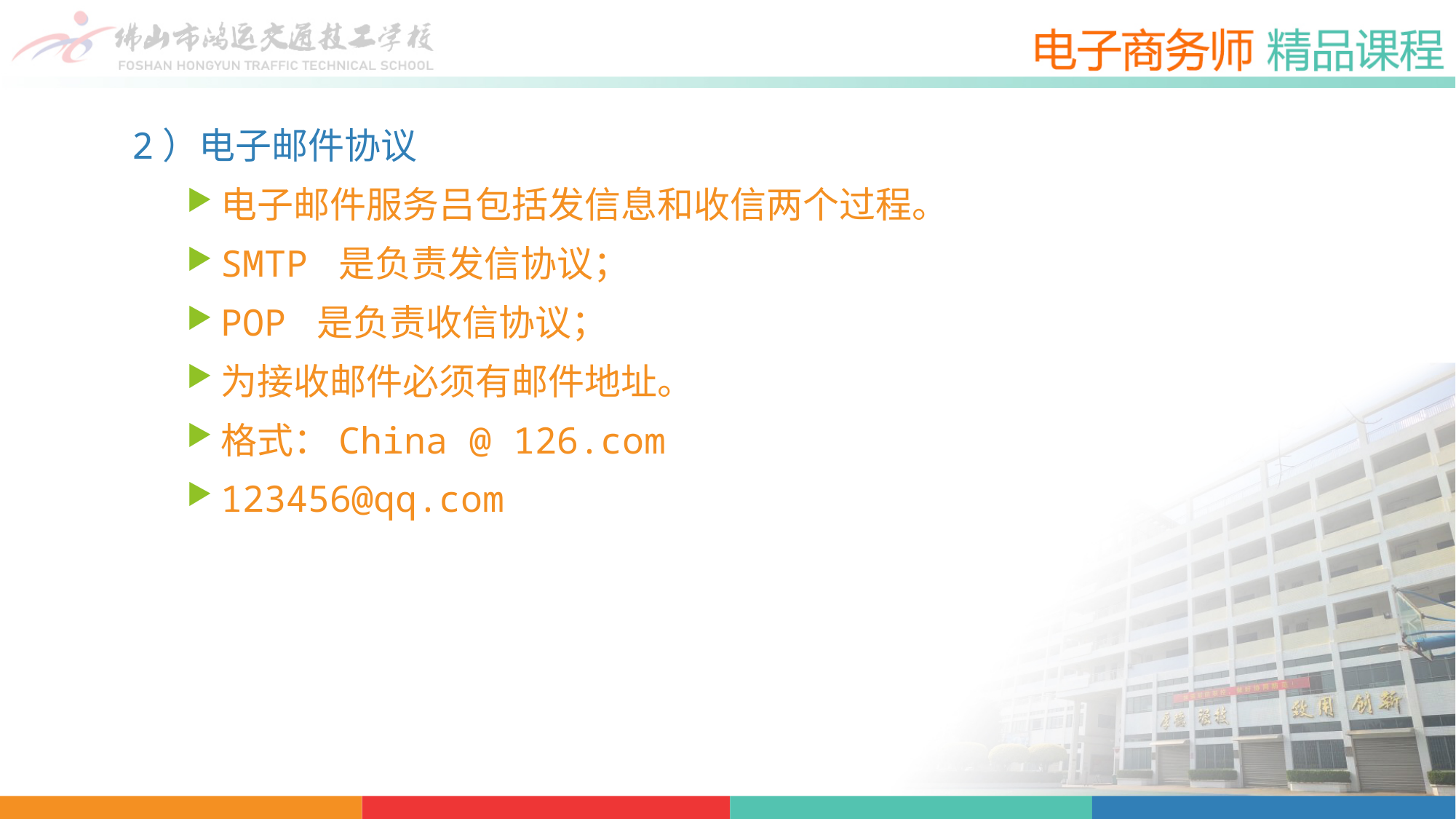

2）电子邮件协议
电子邮件服务吕包括发信息和收信两个过程。
SMTP 是负责发信协议；
POP 是负责收信协议；
为接收邮件必须有邮件地址。
格式：China @ 126.com
123456@qq.com